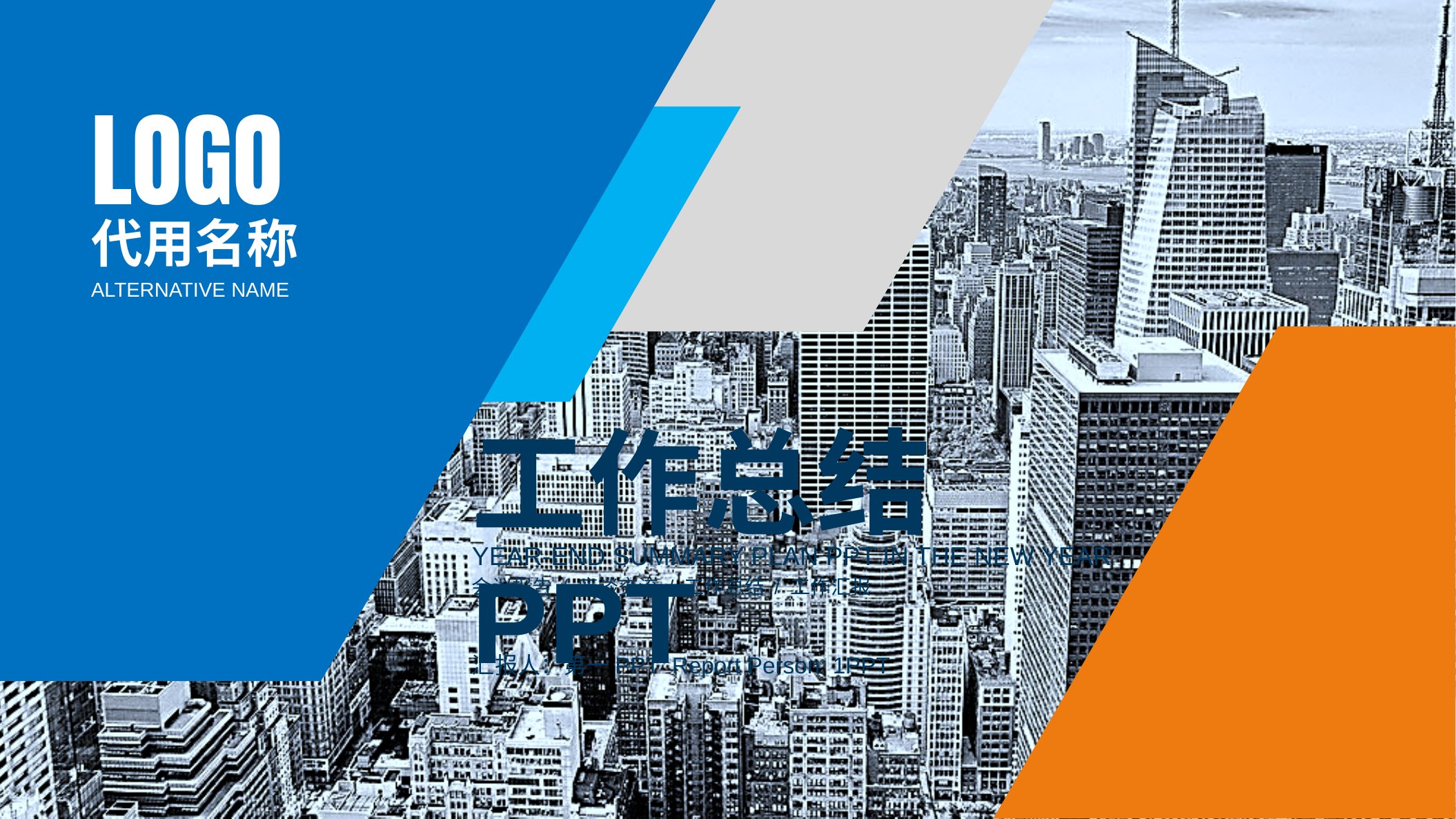

LOGO

代用名称
ALTERNATIVE NAME

工作总结PPT
YEAR-END SUMMARY PLAN PPT IN THE NEW YEAR
会议报告 / 座谈交流 / 工作总结 / 工作汇报
汇报人：第一PPT  Report Person: 1PPT